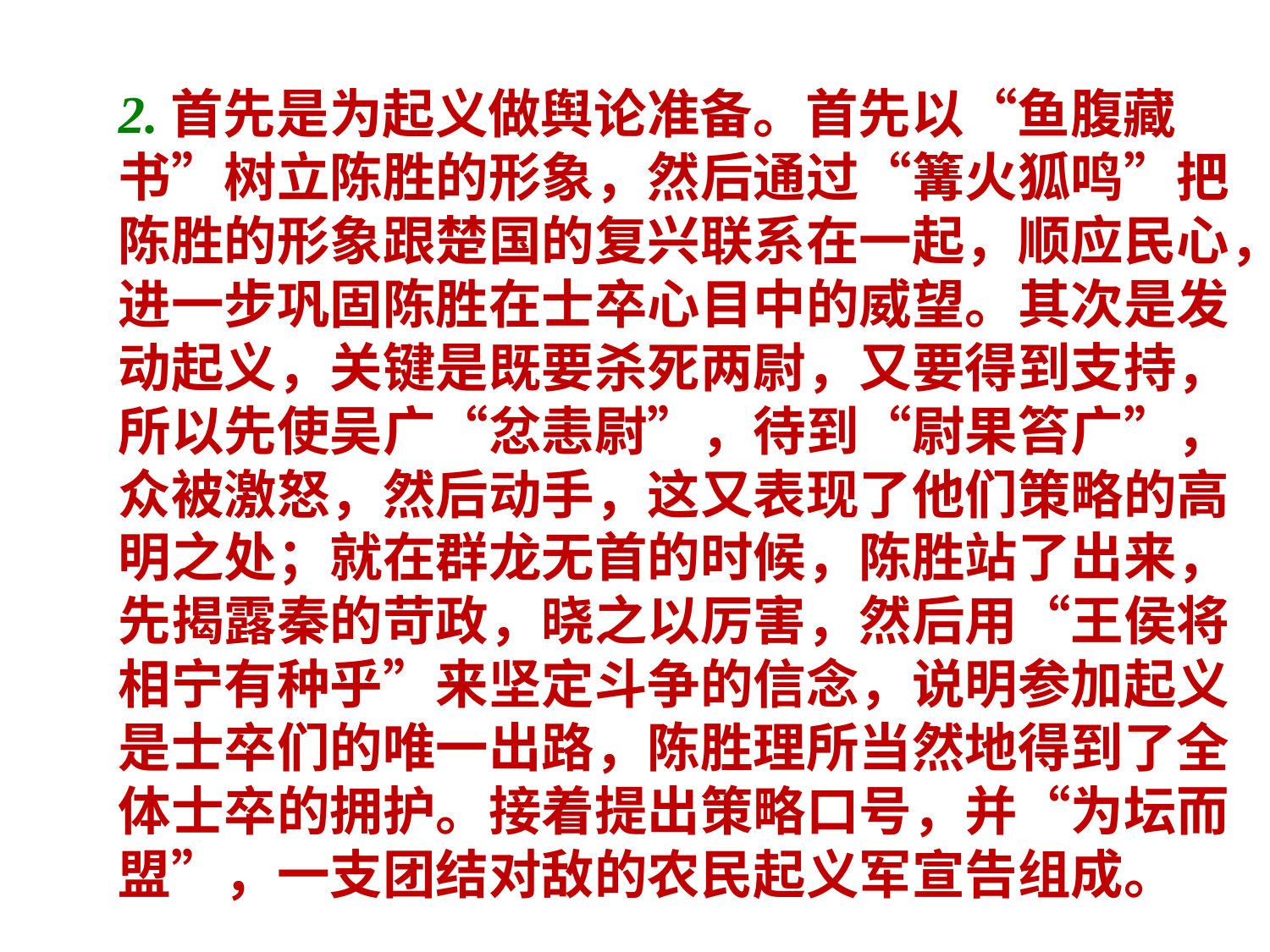

2.首先是为起义做舆论准备。首先以“鱼腹藏书”树立陈胜的形象，然后通过“篝火狐鸣”把陈胜的形象跟楚国的复兴联系在一起，顺应民心，进一步巩固陈胜在士卒心目中的威望。其次是发动起义，关键是既要杀死两尉，又要得到支持，所以先使吴广“忿恚尉”，待到“尉果笞广”，众被激怒，然后动手，这又表现了他们策略的高明之处；就在群龙无首的时候，陈胜站了出来，先揭露秦的苛政，晓之以厉害，然后用“王侯将相宁有种乎”来坚定斗争的信念，说明参加起义是士卒们的唯一出路，陈胜理所当然地得到了全体士卒的拥护。接着提出策略口号，并“为坛而盟”，一支团结对敌的农民起义军宣告组成。